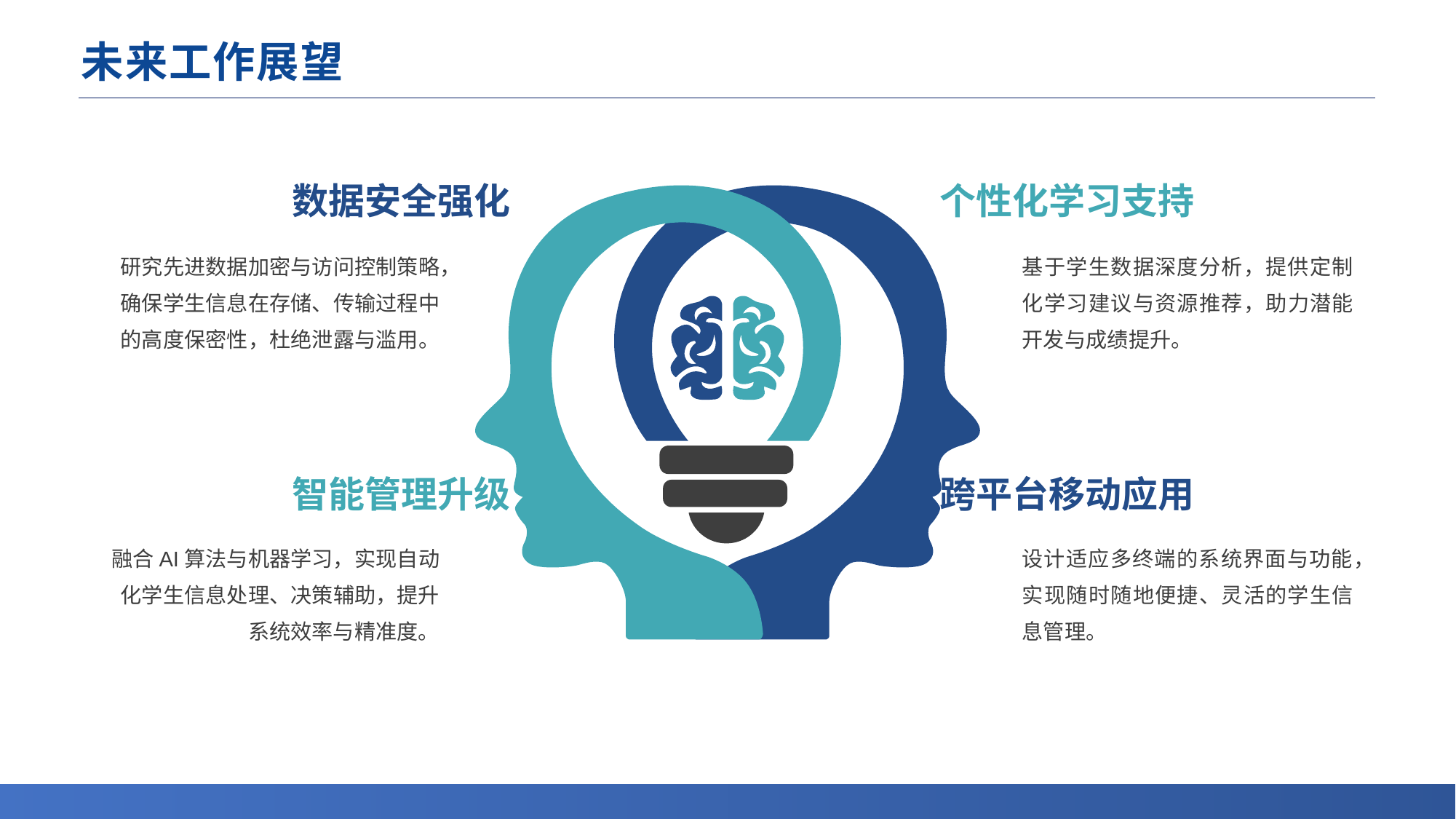

# 未来工作展望
数据安全强化
个性化学习支持

研究先进数据加密与访问控制策略，确保学生信息在存储、传输过程中的高度保密性，杜绝泄露与滥用。
基于学生数据深度分析，提供定制化学习建议与资源推荐，助力潜能开发与成绩提升。
智能管理升级
跨平台移动应用
融合AI算法与机器学习，实现自动化学生信息处理、决策辅助，提升系统效率与精准度。
设计适应多终端的系统界面与功能，实现随时随地便捷、灵活的学生信息管理。